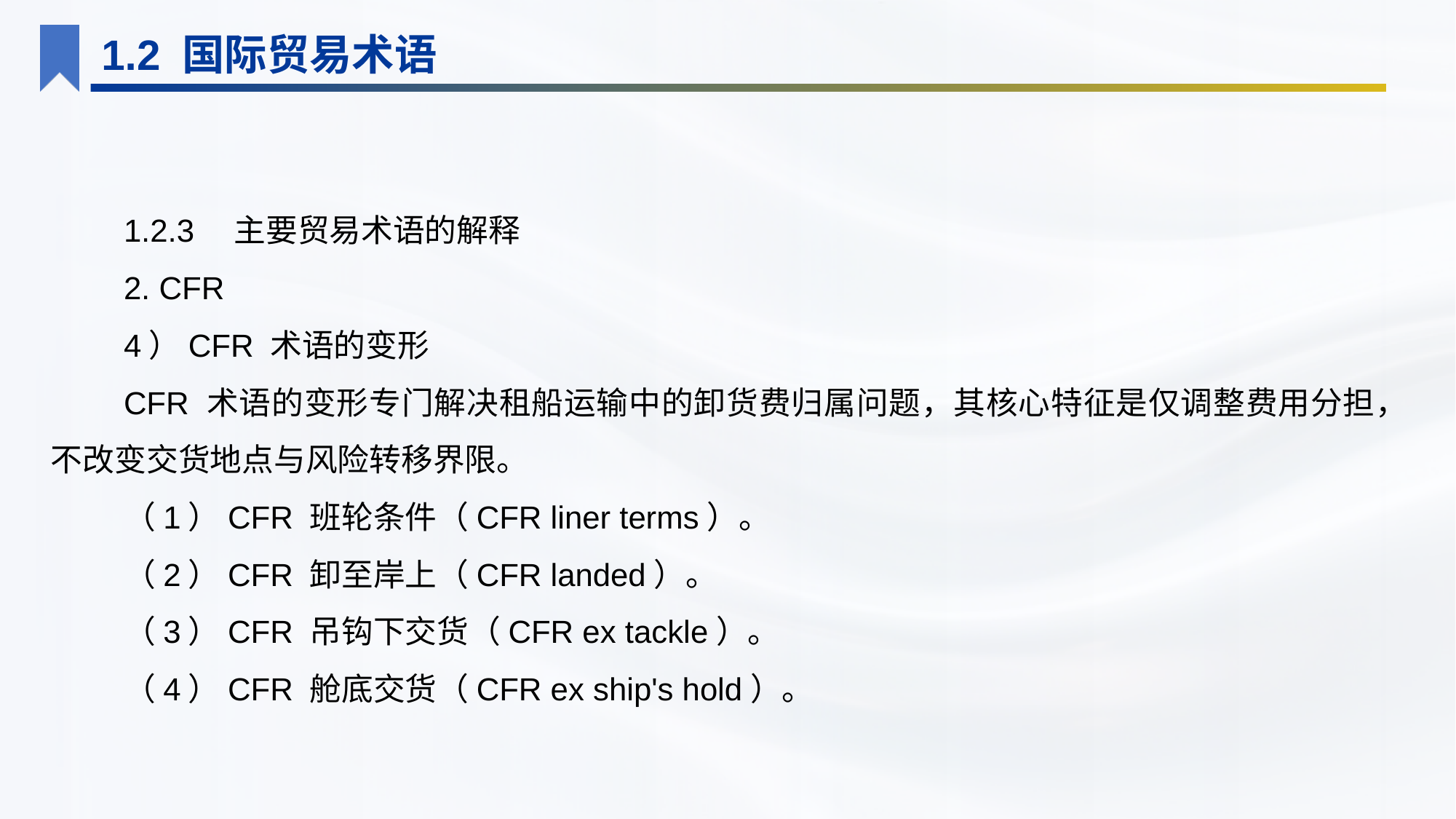

1.2 国际贸易术语
1.2.3　主要贸易术语的解释
2. CFR
4）CFR 术语的变形
CFR 术语的变形专门解决租船运输中的卸货费归属问题，其核心特征是仅调整费用分担，不改变交货地点与风险转移界限。
（1）CFR 班轮条件（CFR liner terms）。
（2）CFR 卸至岸上（CFR landed）。
（3）CFR 吊钩下交货（CFR ex tackle）。
（4）CFR 舱底交货（CFR ex ship's hold）。